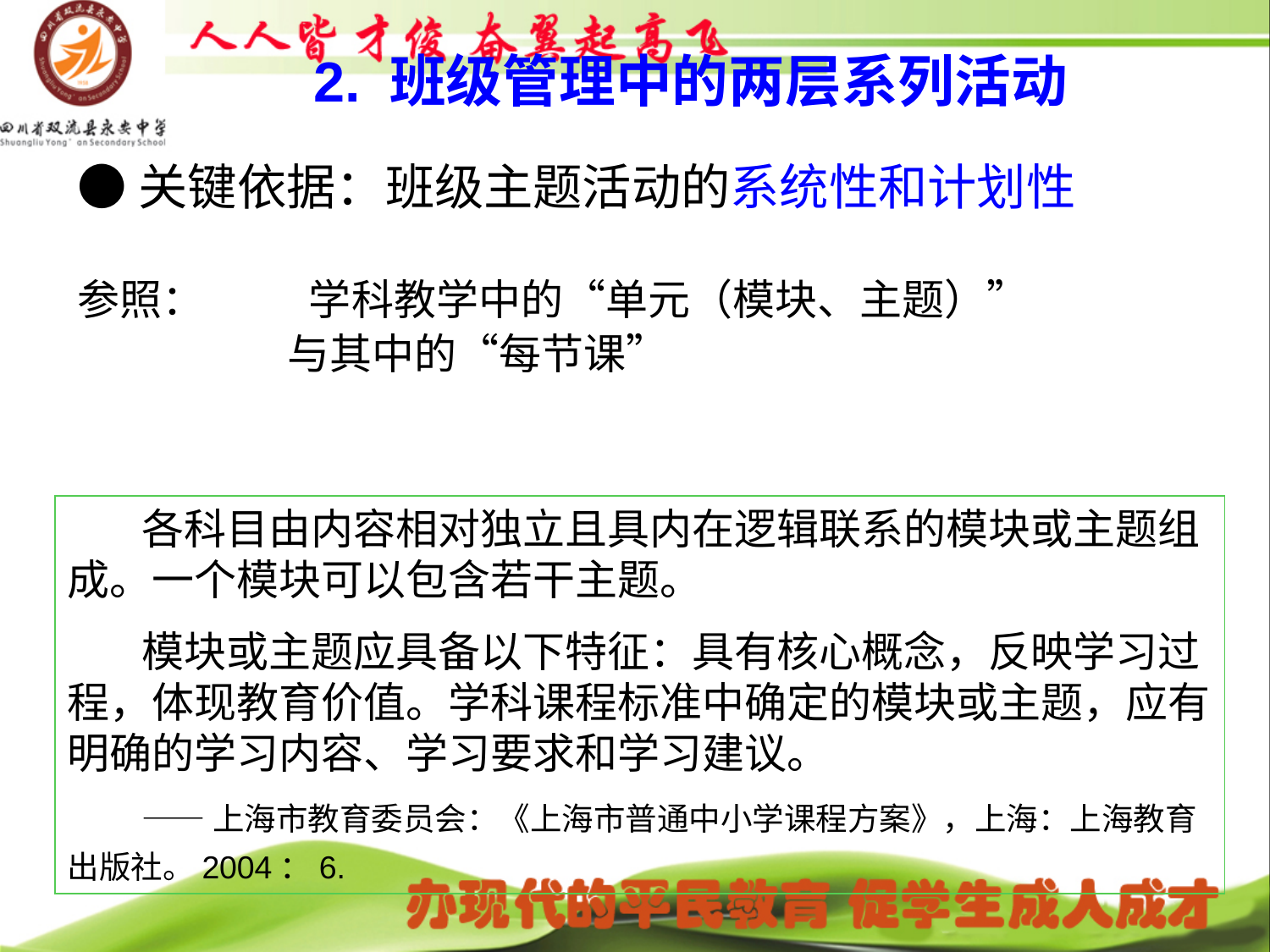

# 2. 班级管理中的两层系列活动
●关键依据：班级主题活动的系统性和计划性

参照：           学科教学中的“单元（模块、主题）”
                     与其中的“每节课”
各科目由内容相对独立且具内在逻辑联系的模块或主题组成。一个模块可以包含若干主题。
模块或主题应具备以下特征：具有核心概念，反映学习过程，体现教育价值。学科课程标准中确定的模块或主题，应有明确的学习内容、学习要求和学习建议。
——上海市教育委员会：《上海市普通中小学课程方案》，上海：上海教育出版社。2004：6.